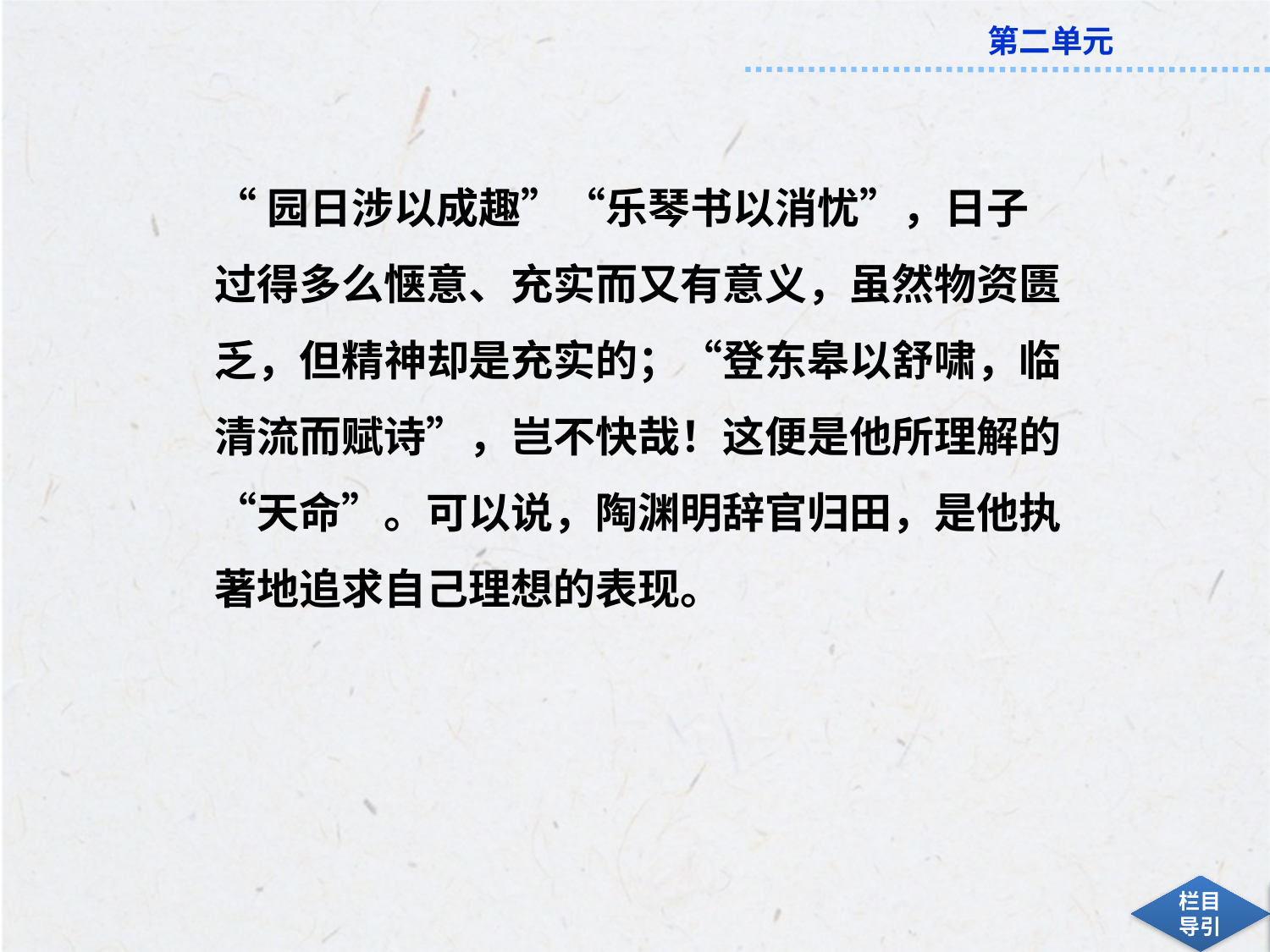

“园日涉以成趣”“乐琴书以消忧”，日子过得多么惬意、充实而又有意义，虽然物资匮乏，但精神却是充实的；“登东皋以舒啸，临清流而赋诗”，岂不快哉！这便是他所理解的“天命”。可以说，陶渊明辞官归田，是他执著地追求自己理想的表现。